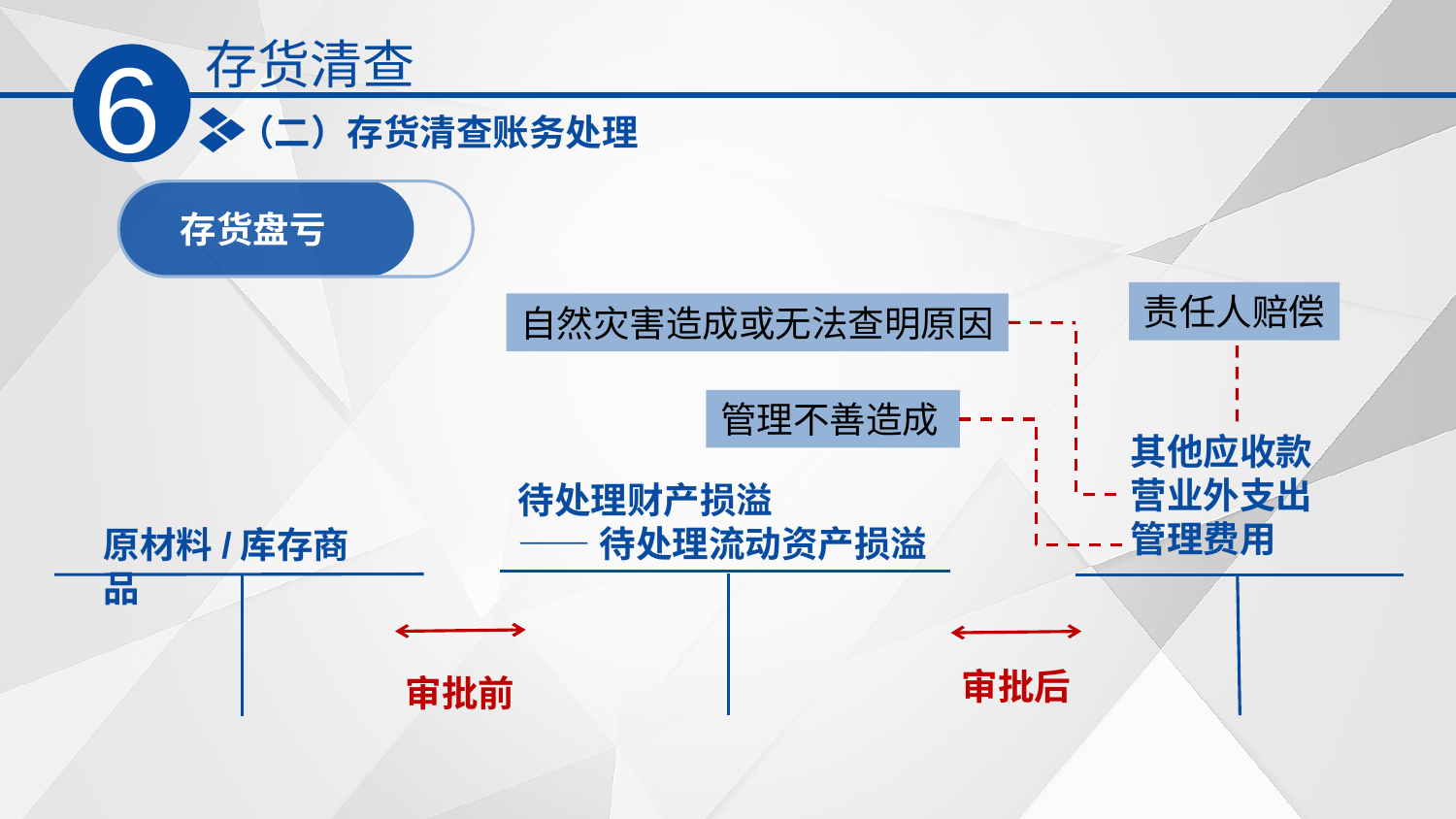

存货清查
6

（二）存货清查账务处理

   存货盘亏

责任人赔偿
自然灾害造成或无法查明原因
管理不善造成
其他应收款
营业外支出
管理费用
待处理财产损溢
——待处理流动资产损溢

原材料/库存商品
审批后
审批前